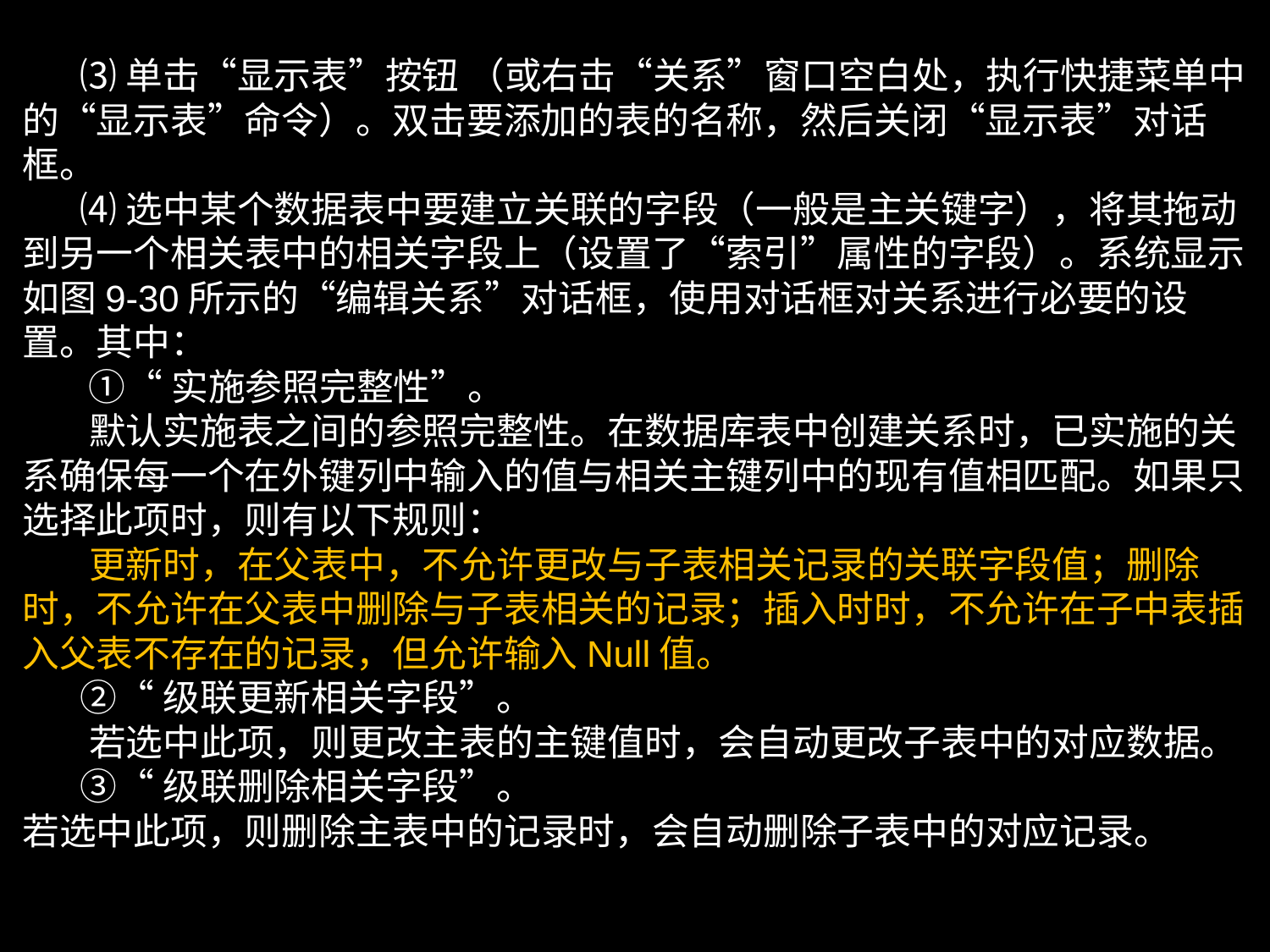

⑶单击“显示表”按钮 （或右击“关系”窗口空白处，执行快捷菜单中的“显示表”命令）。双击要添加的表的名称，然后关闭“显示表”对话框。
       ⑷选中某个数据表中要建立关联的字段（一般是主关键字），将其拖动到另一个相关表中的相关字段上（设置了“索引”属性的字段）。系统显示如图9-30所示的“编辑关系”对话框，使用对话框对关系进行必要的设置。其中：
        ①“实施参照完整性”。
       默认实施表之间的参照完整性。在数据库表中创建关系时，已实施的关系确保每一个在外键列中输入的值与相关主键列中的现有值相匹配。如果只选择此项时，则有以下规则：
       更新时，在父表中，不允许更改与子表相关记录的关联字段值；删除时，不允许在父表中删除与子表相关的记录；插入时时，不允许在子中表插入父表不存在的记录，但允许输入Null值。
       ②“级联更新相关字段”。
       若选中此项，则更改主表的主键值时，会自动更改子表中的对应数据。
       ③“级联删除相关字段”。
若选中此项，则删除主表中的记录时，会自动删除子表中的对应记录。